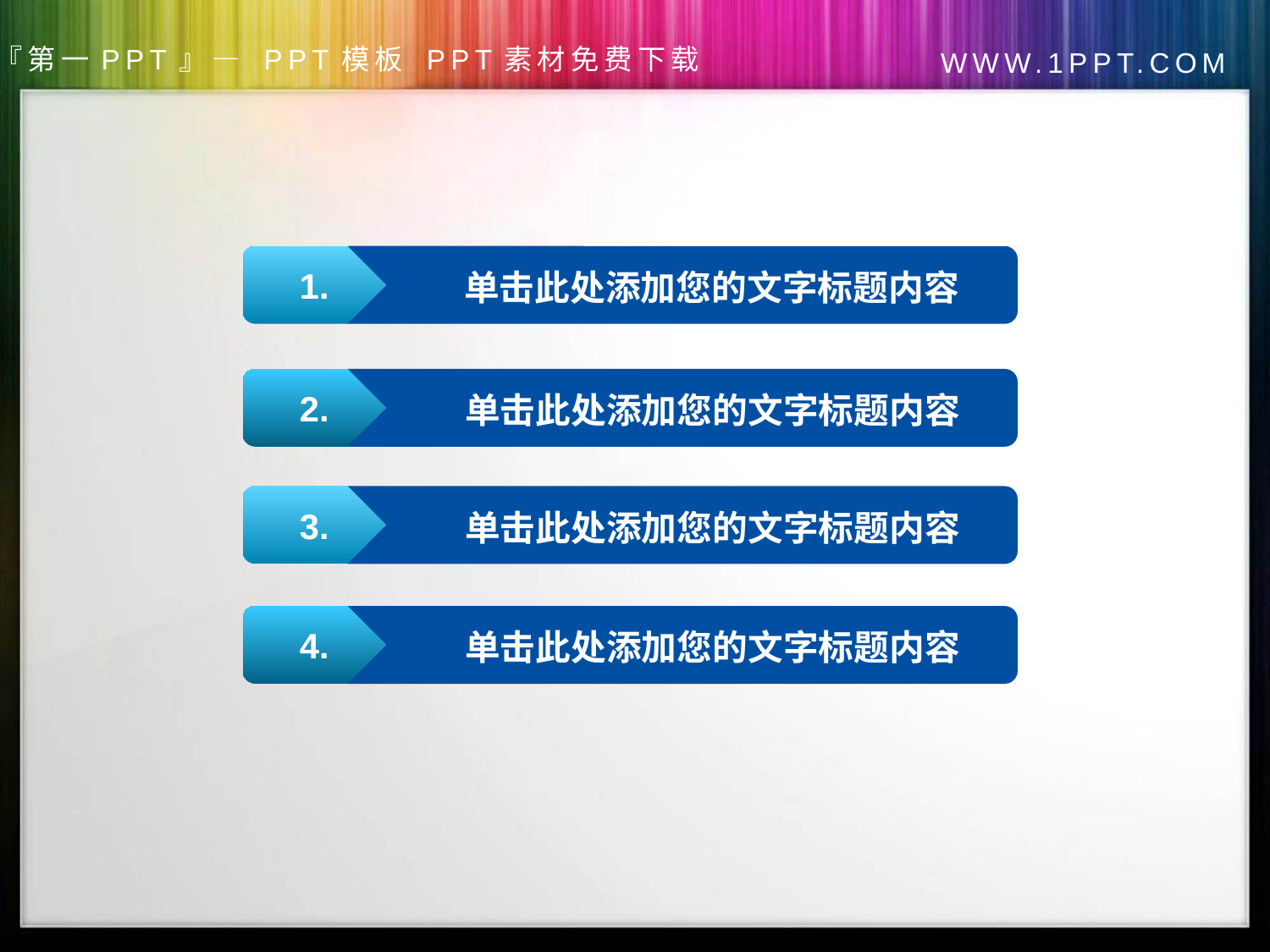

1.

单击此处添加您的文字标题内容
2.

单击此处添加您的文字标题内容
3.

单击此处添加您的文字标题内容
4.

单击此处添加您的文字标题内容